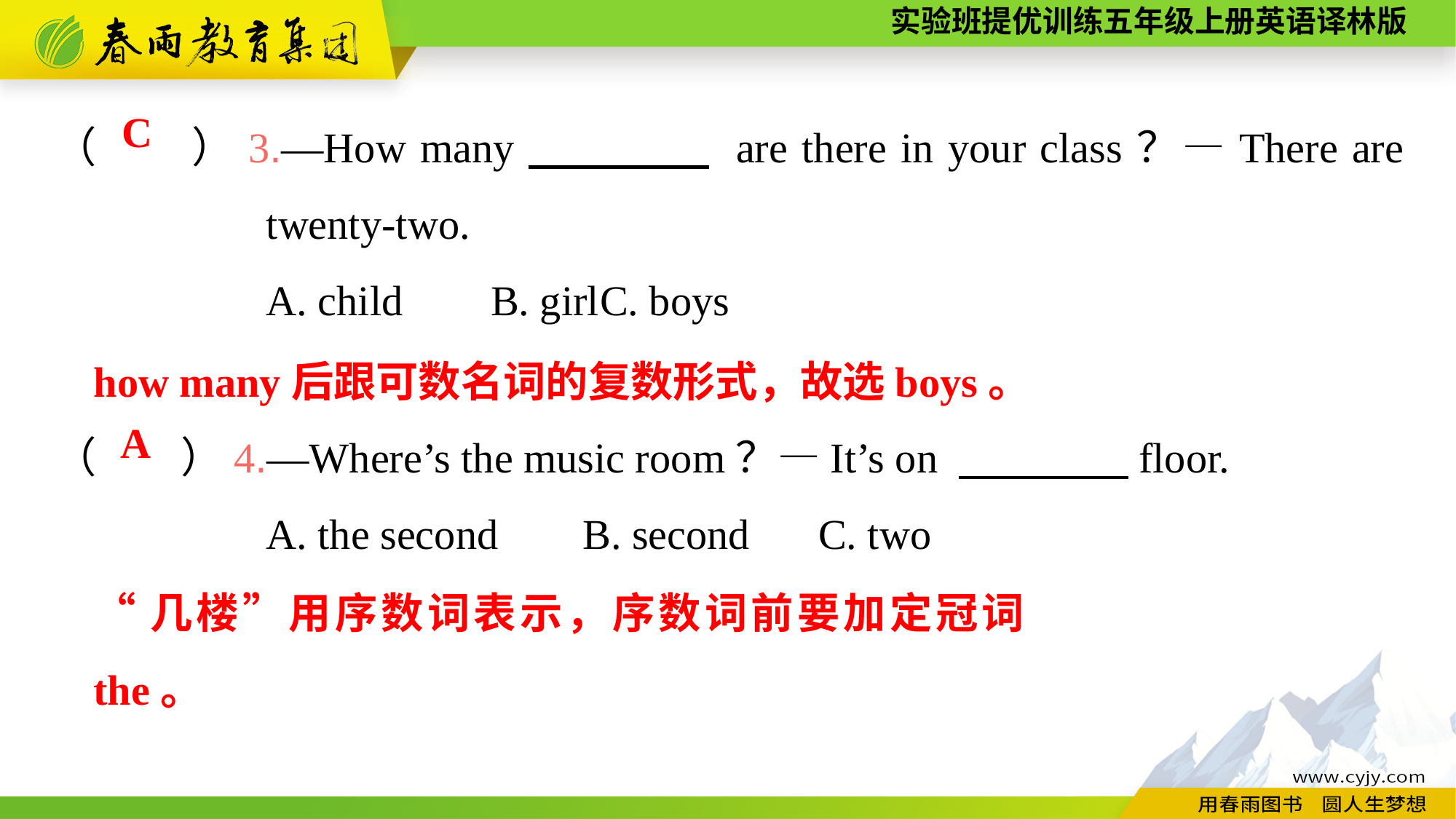

（　　）3.—How many　　　　 are there in your class？—There are twenty-two.
A. child	B. girl	C. boys
C
how many后跟可数名词的复数形式，故选boys。
（　　）4.—Where’s the music room？—It’s on 　　　　floor.
A. the second        B. second	C. two
A
“几楼”用序数词表示，序数词前要加定冠词the。